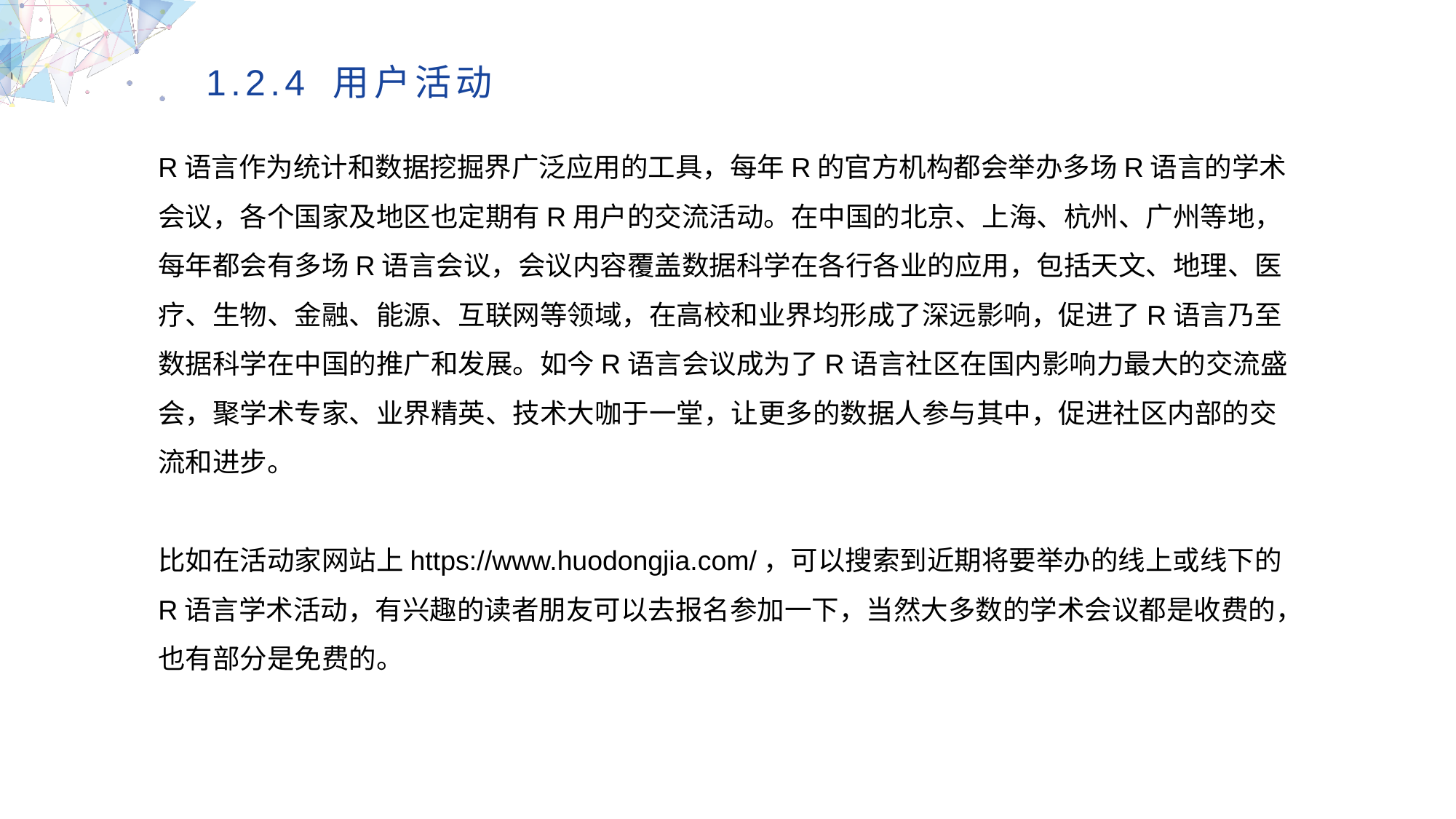

1.2.4 用户活动
R语言作为统计和数据挖掘界广泛应用的工具，每年R的官方机构都会举办多场R语言的学术会议，各个国家及地区也定期有R用户的交流活动。在中国的北京、上海、杭州、广州等地，每年都会有多场R语言会议，会议内容覆盖数据科学在各行各业的应用，包括天文、地理、医疗、生物、金融、能源、互联网等领域，在高校和业界均形成了深远影响，促进了R语言乃至数据科学在中国的推广和发展。如今R语言会议成为了R语言社区在国内影响力最大的交流盛会，聚学术专家、业界精英、技术大咖于一堂，让更多的数据人参与其中，促进社区内部的交流和进步。

比如在活动家网站上https://www.huodongjia.com/，可以搜索到近期将要举办的线上或线下的R语言学术活动，有兴趣的读者朋友可以去报名参加一下，当然大多数的学术会议都是收费的，也有部分是免费的。
MULTIPURPOSE PRESENTATION TEMPLATE | UNIQUE DESIGN
Welcome Message
Please replace text, click add relevant headline, modify the text content, also can copy your content to this directly. Please replace text, click add relevant headline, modify the text content, also can copy your content to this directly.